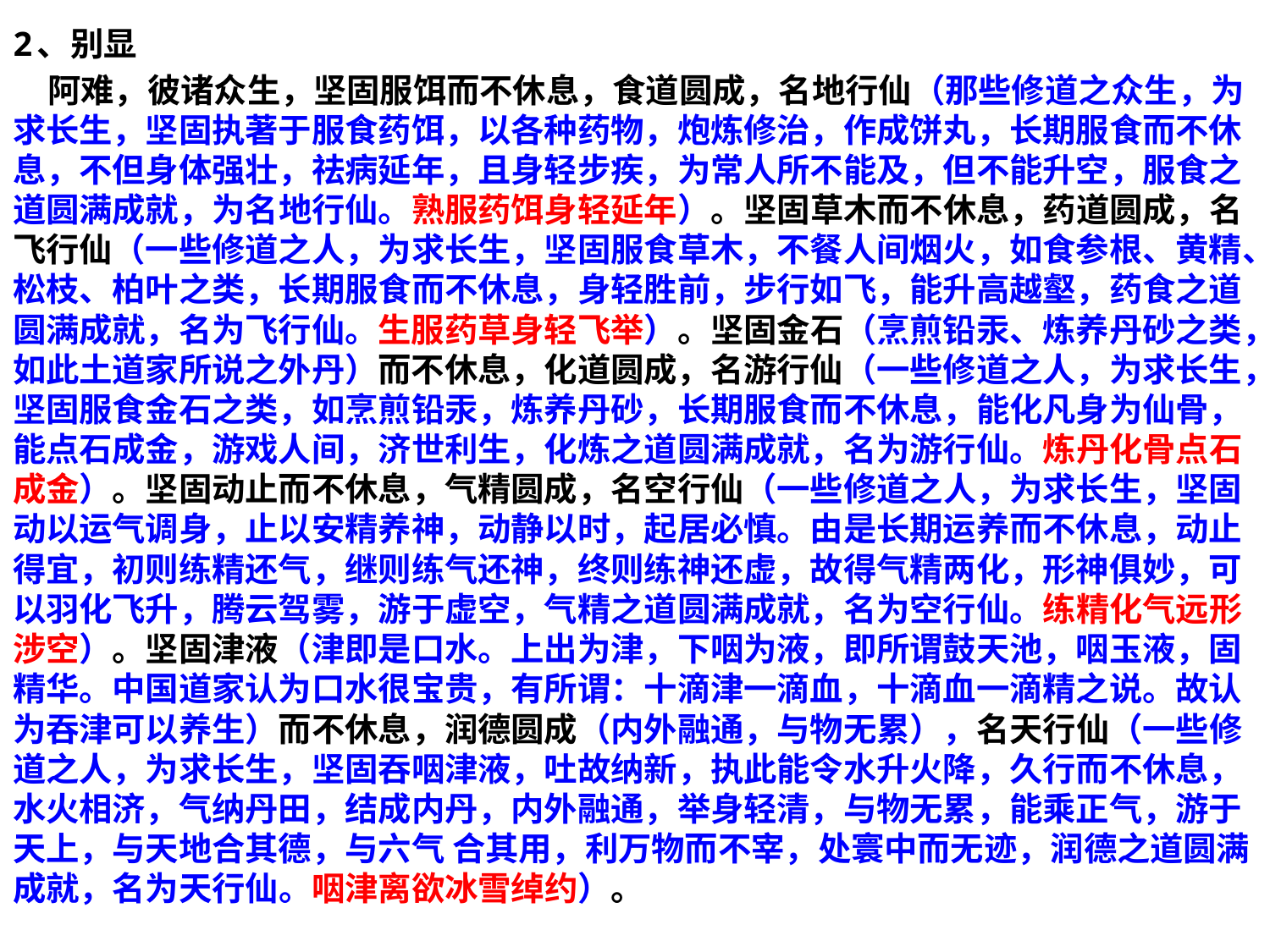

2、别显
    阿难，彼诸众生，坚固服饵而不休息，食道圆成，名地行仙（那些修道之众生，为求长生，坚固执著于服食药饵，以各种药物，炮炼修治，作成饼丸，长期服食而不休息，不但身体强壮，祛病延年，且身轻步疾，为常人所不能及，但不能升空，服食之道圆满成就，为名地行仙。熟服药饵身轻延年）。坚固草木而不休息，药道圆成，名飞行仙（一些修道之人，为求长生，坚固服食草木，不餐人间烟火，如食参根、黄精、松枝、柏叶之类，长期服食而不休息，身轻胜前，步行如飞，能升高越壑，药食之道圆满成就，名为飞行仙。生服药草身轻飞举）。坚固金石（烹煎铅汞、炼养丹砂之类，如此土道家所说之外丹）而不休息，化道圆成，名游行仙（一些修道之人，为求长生，坚固服食金石之类，如烹煎铅汞，炼养丹砂，长期服食而不休息，能化凡身为仙骨，能点石成金，游戏人间，济世利生，化炼之道圆满成就，名为游行仙。炼丹化骨点石成金）。坚固动止而不休息，气精圆成，名空行仙（一些修道之人，为求长生，坚固动以运气调身，止以安精养神，动静以时，起居必慎。由是长期运养而不休息，动止得宜，初则练精还气，继则练气还神，终则练神还虚，故得气精两化，形神俱妙，可以羽化飞升，腾云驾雾，游于虚空，气精之道圆满成就，名为空行仙。练精化气远形涉空）。坚固津液（津即是口水。上出为津，下咽为液，即所谓鼓天池，咽玉液，固精华。中国道家认为口水很宝贵，有所谓：十滴津一滴血，十滴血一滴精之说。故认为吞津可以养生）而不休息，润德圆成（内外融通，与物无累），名天行仙（一些修道之人，为求长生，坚固吞咽津液，吐故纳新，执此能令水升火降，久行而不休息，水火相济，气纳丹田，结成内丹，内外融通，举身轻清，与物无累，能乘正气，游于天上，与天地合其德，与六气 合其用，利万物而不宰，处寰中而无迹，润德之道圆满成就，名为天行仙。咽津离欲冰雪绰约）。